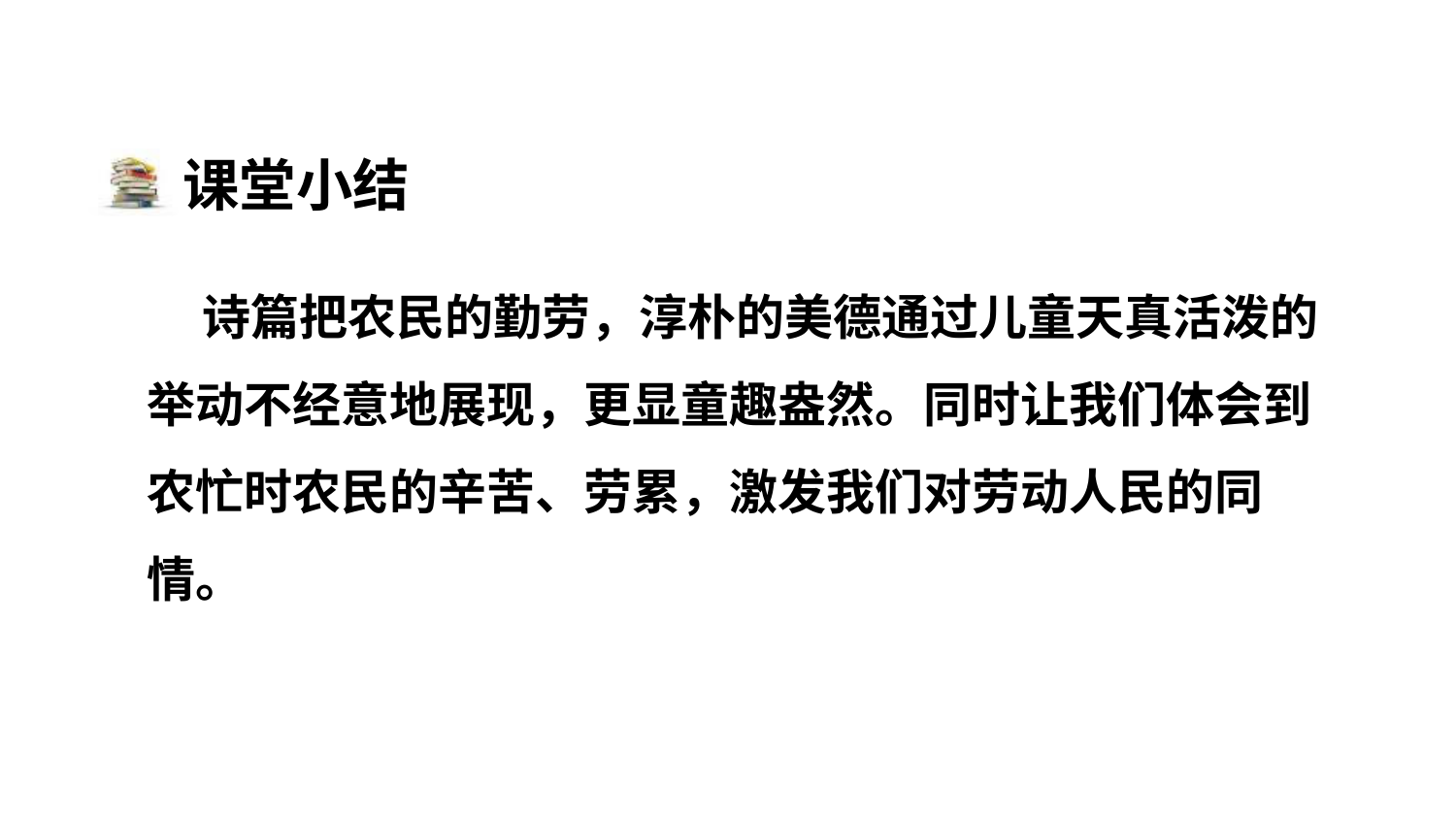

课堂小结

    诗篇把农民的勤劳，淳朴的美德通过儿童天真活泼的举动不经意地展现，更显童趣盎然。同时让我们体会到农忙时农民的辛苦、劳累，激发我们对劳动人民的同情。